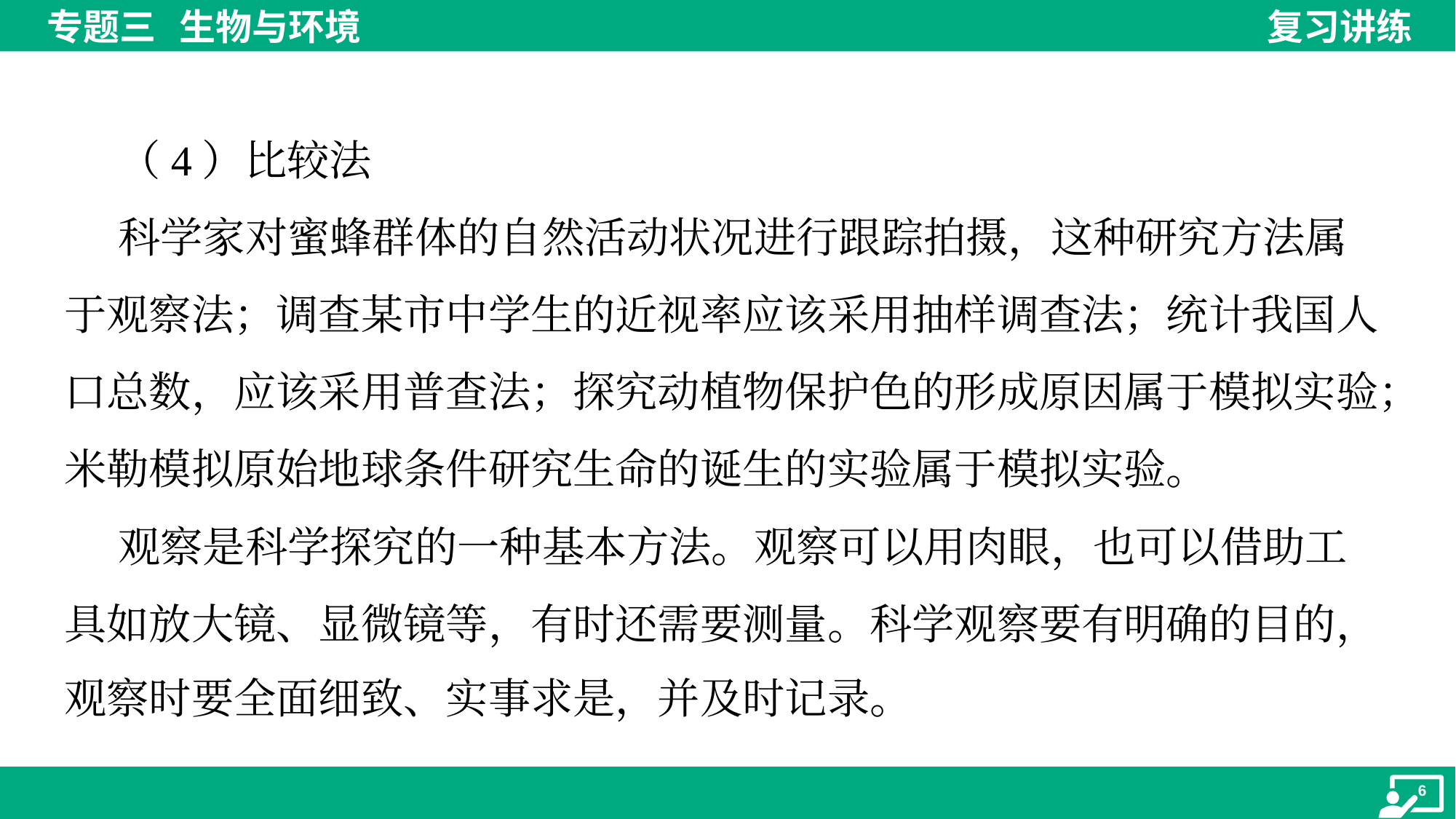

（4）比较法
    科学家对蜜蜂群体的自然活动状况进行跟踪拍摄，这种研究方法属
于观察法；调查某市中学生的近视率应该采用抽样调查法；统计我国人
口总数，应该采用普查法；探究动植物保护色的形成原因属于模拟实验；
米勒模拟原始地球条件研究生命的诞生的实验属于模拟实验。
    观察是科学探究的一种基本方法。观察可以用肉眼，也可以借助工
具如放大镜、显微镜等，有时还需要测量。科学观察要有明确的目的，
观察时要全面细致、实事求是，并及时记录。